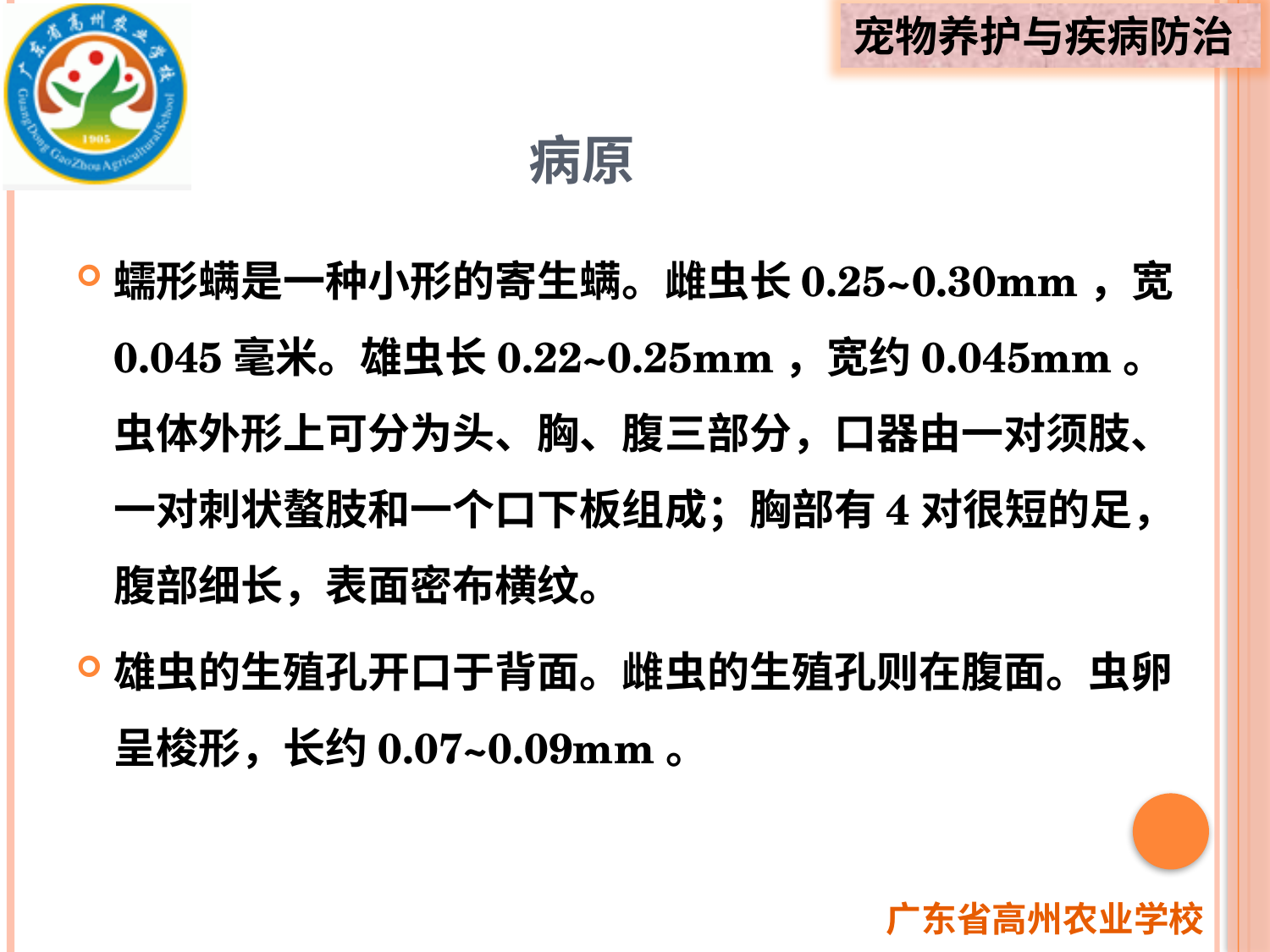

# 病原
蠕形螨是一种小形的寄生螨。雌虫长0.25~0.30mm，宽0.045毫米。雄虫长0.22~0.25mm，宽约0.045mm。虫体外形上可分为头、胸、腹三部分，口器由一对须肢、一对刺状螯肢和一个口下板组成；胸部有4对很短的足，腹部细长，表面密布横纹。
雄虫的生殖孔开口于背面。雌虫的生殖孔则在腹面。虫卵呈梭形，长约0.07~0.09mm。